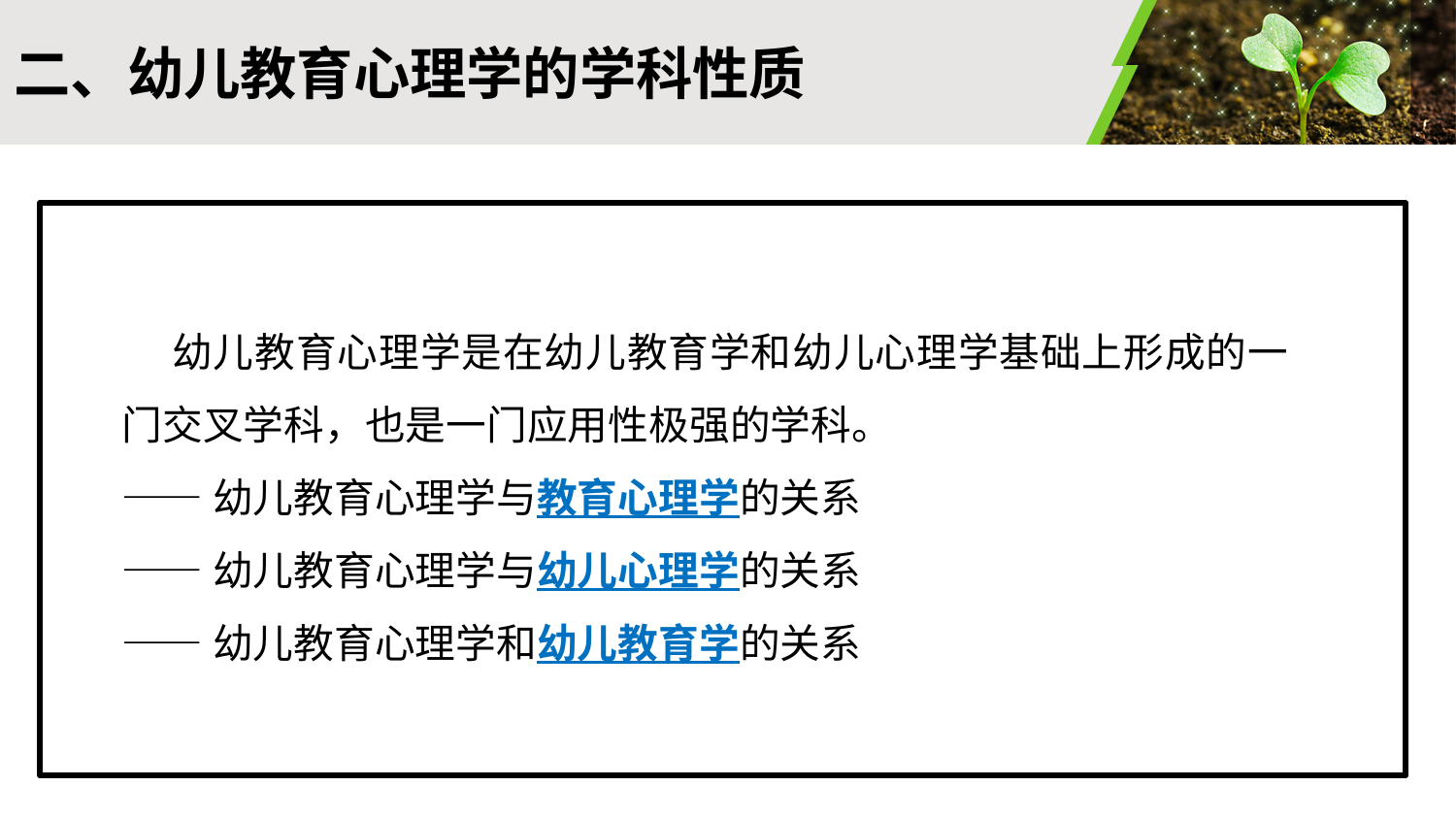

#
二、幼儿教育心理学的学科性质

    幼儿教育心理学是在幼儿教育学和幼儿心理学基础上形成的一门交叉学科，也是一门应用性极强的学科。
——幼儿教育心理学与教育心理学的关系
——幼儿教育心理学与幼儿心理学的关系
——幼儿教育心理学和幼儿教育学的关系